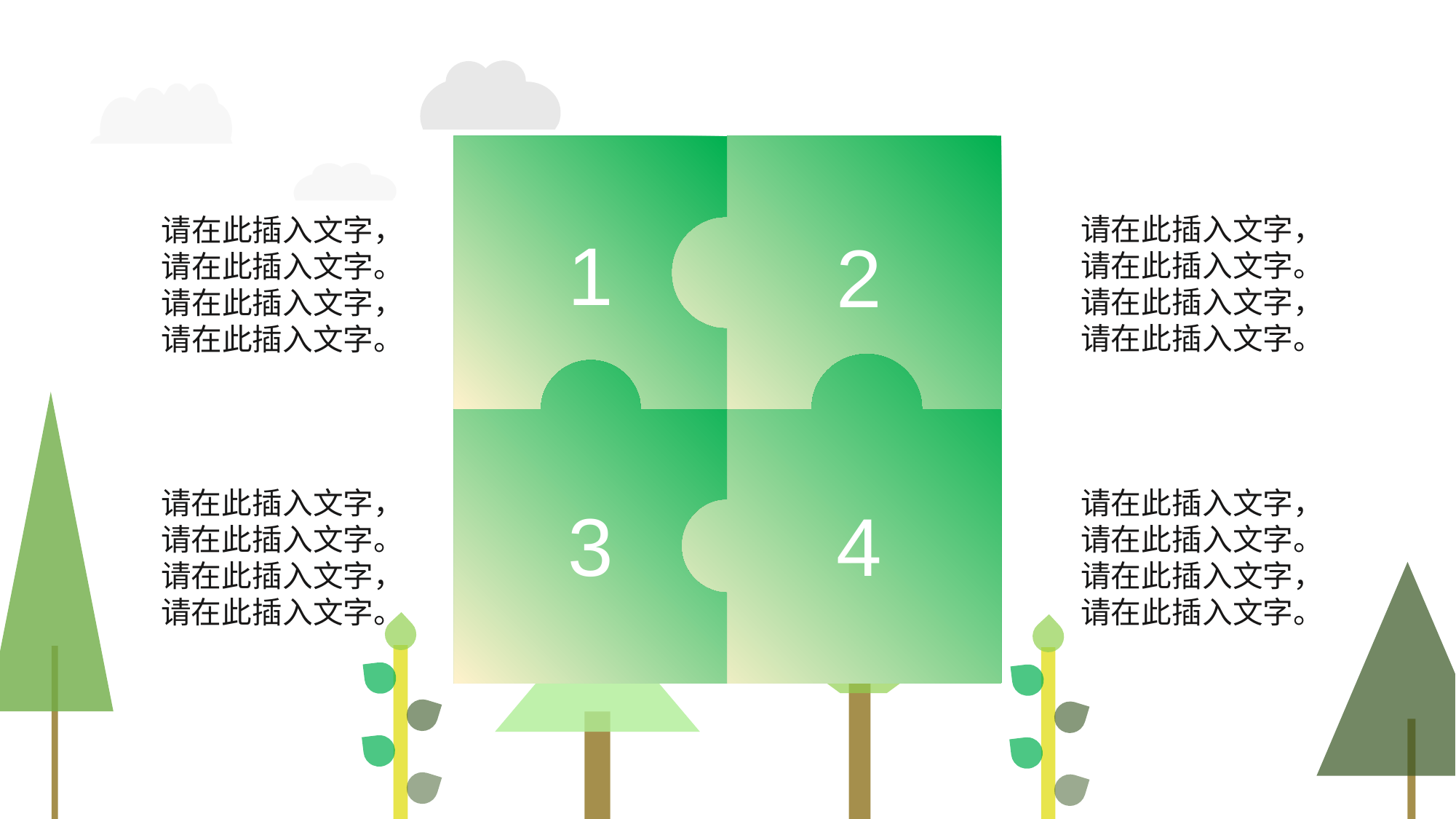

请在此插入文字，请在此插入文字。
请在此插入文字，请在此插入文字。
请在此插入文字，请在此插入文字。
请在此插入文字，请在此插入文字。
1
2

请在此插入文字，请在此插入文字。
请在此插入文字，请在此插入文字。
请在此插入文字，请在此插入文字。
请在此插入文字，请在此插入文字。
3
4